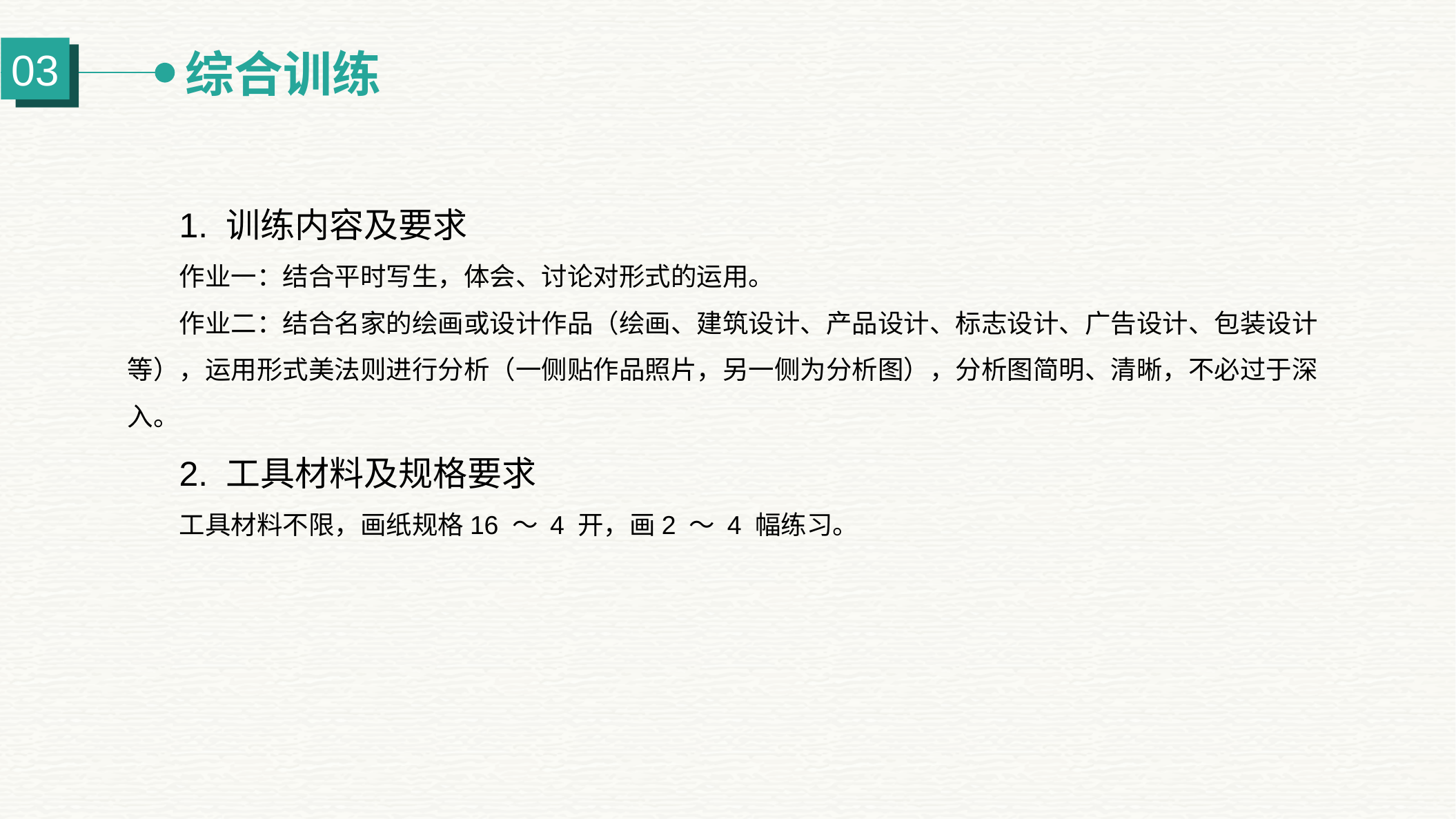

综合训练
03

1. 训练内容及要求
作业一：结合平时写生，体会、讨论对形式的运用。
作业二：结合名家的绘画或设计作品（绘画、建筑设计、产品设计、标志设计、广告设计、包装设计等），运用形式美法则进行分析（一侧贴作品照片，另一侧为分析图），分析图简明、清晰，不必过于深入。
2. 工具材料及规格要求
工具材料不限，画纸规格16 ～ 4 开，画2 ～ 4 幅练习。